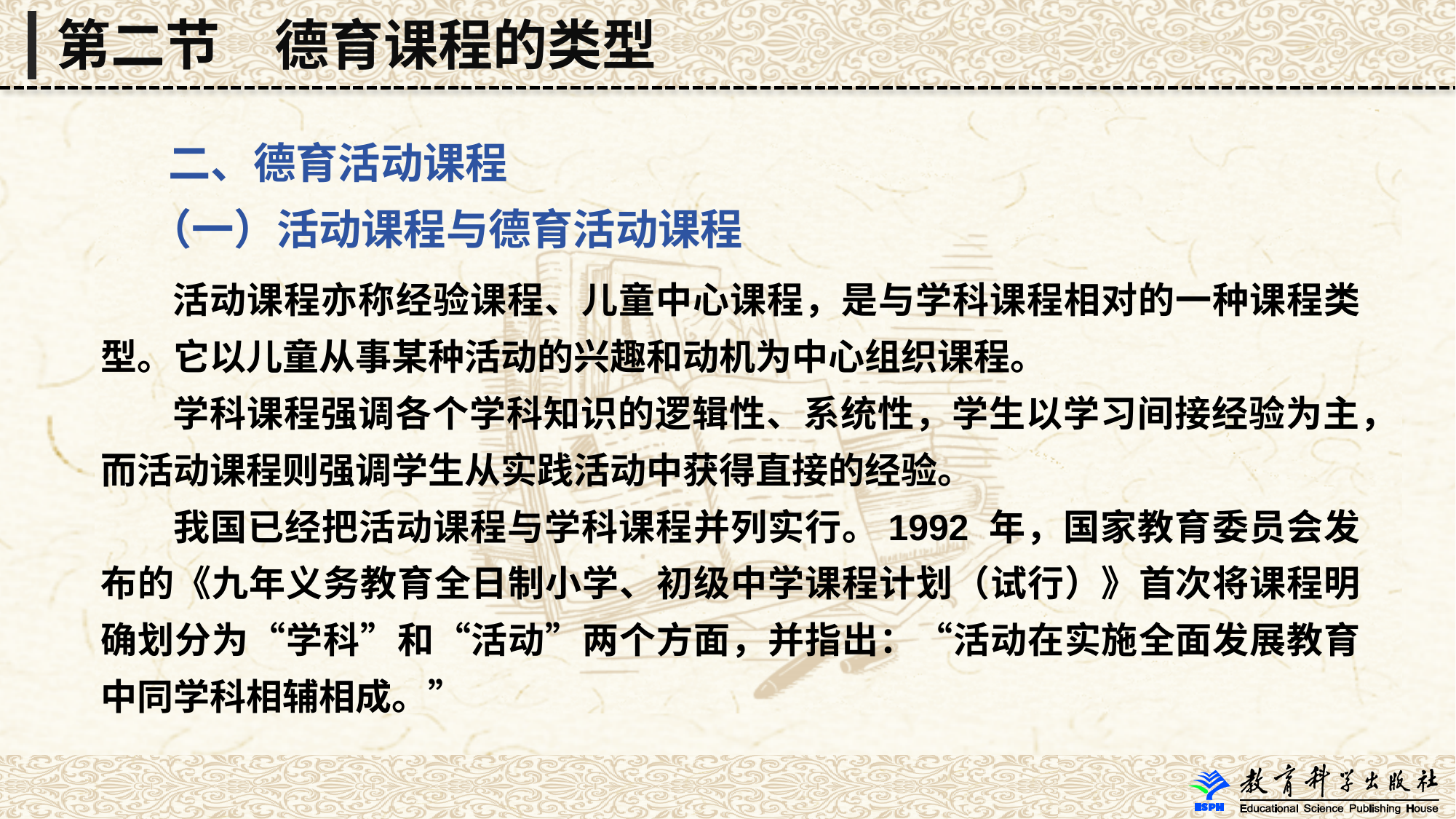

第二节　德育课程的类型
      二、德育活动课程
    （一）活动课程与德育活动课程

       活动课程亦称经验课程、儿童中心课程，是与学科课程相对的一种课程类型。它以儿童从事某种活动的兴趣和动机为中心组织课程。
       学科课程强调各个学科知识的逻辑性、系统性，学生以学习间接经验为主，而活动课程则强调学生从实践活动中获得直接的经验。
       我国已经把活动课程与学科课程并列实行。1992 年，国家教育委员会发布的《九年义务教育全日制小学、初级中学课程计划（试行）》首次将课程明确划分为“学科”和“活动”两个方面，并指出：“活动在实施全面发展教育中同学科相辅相成。”